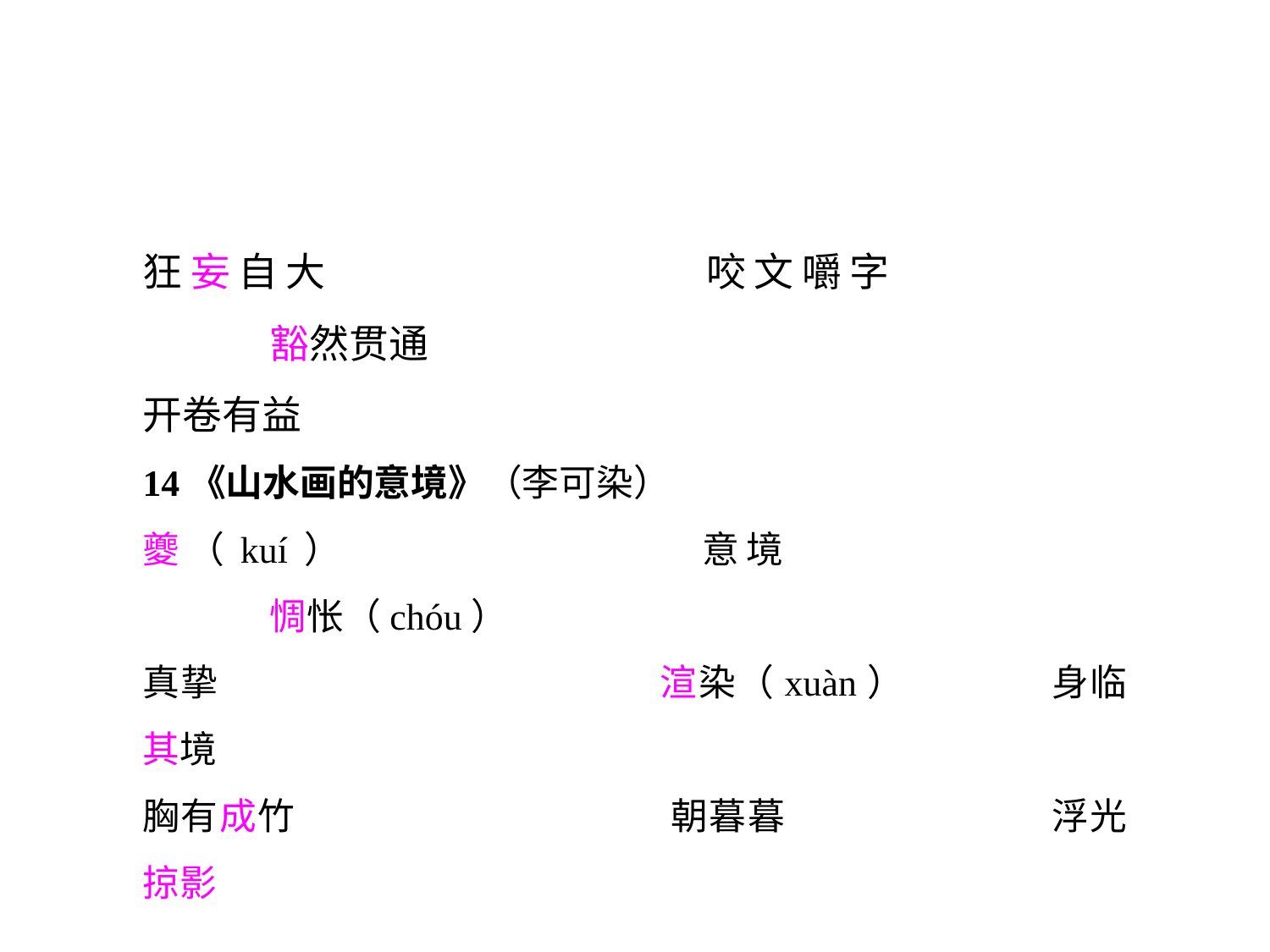

狂妄自大			咬文嚼字			豁然贯通
开卷有益
14《山水画的意境》（李可染）
夔（kuí）			意境		  		惆怅（chóu）
真挚				渲染（xuàn）		身临其境
胸有成竹	 		 朝暮暮			浮光掠影